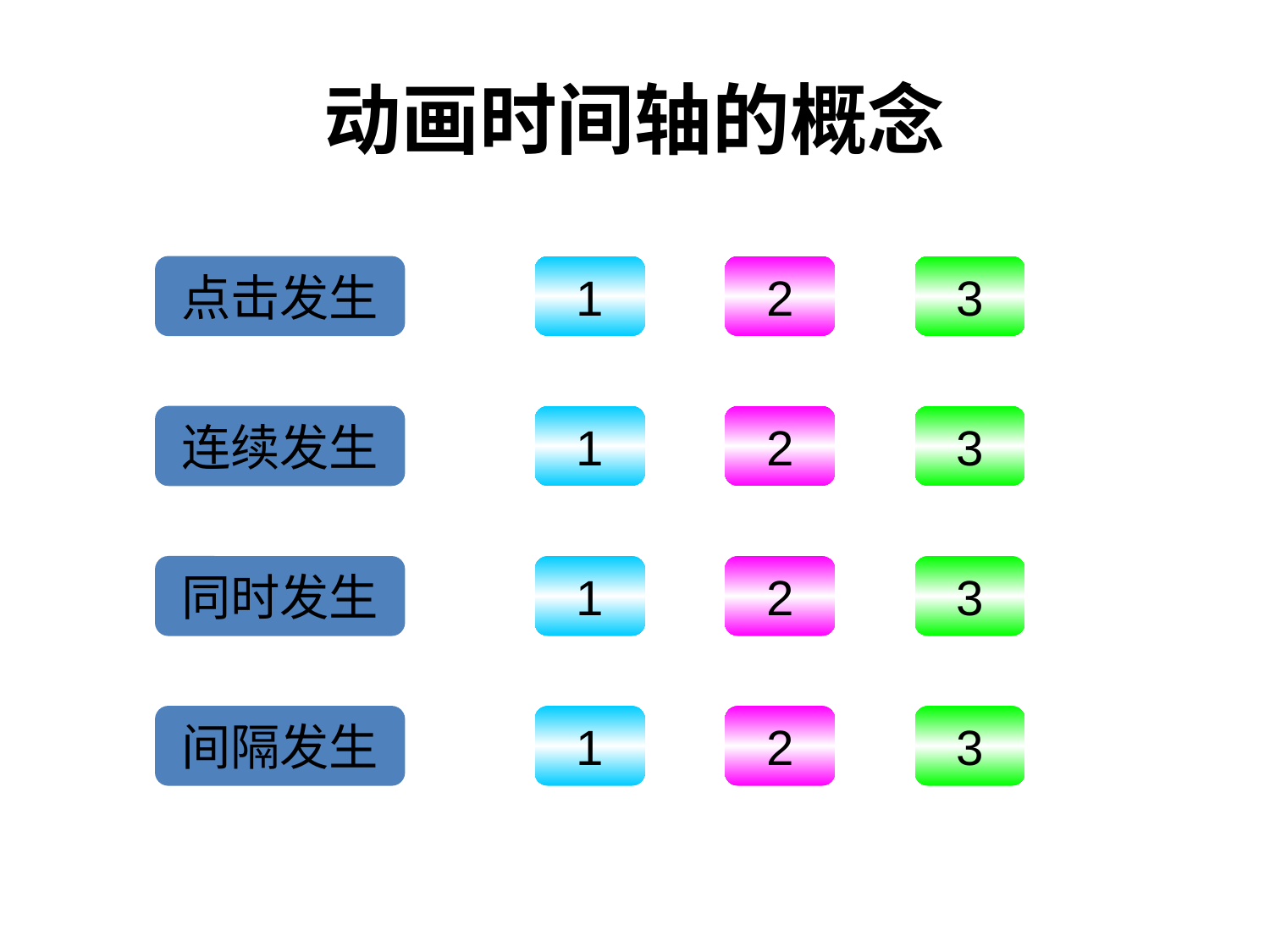

动画时间轴的概念
点击发生
1
2
3
赖祖亮@小木虫
连续发生
1
2
3
同时发生
1
2
3
赖祖亮@小木虫
间隔发生
1
2
3